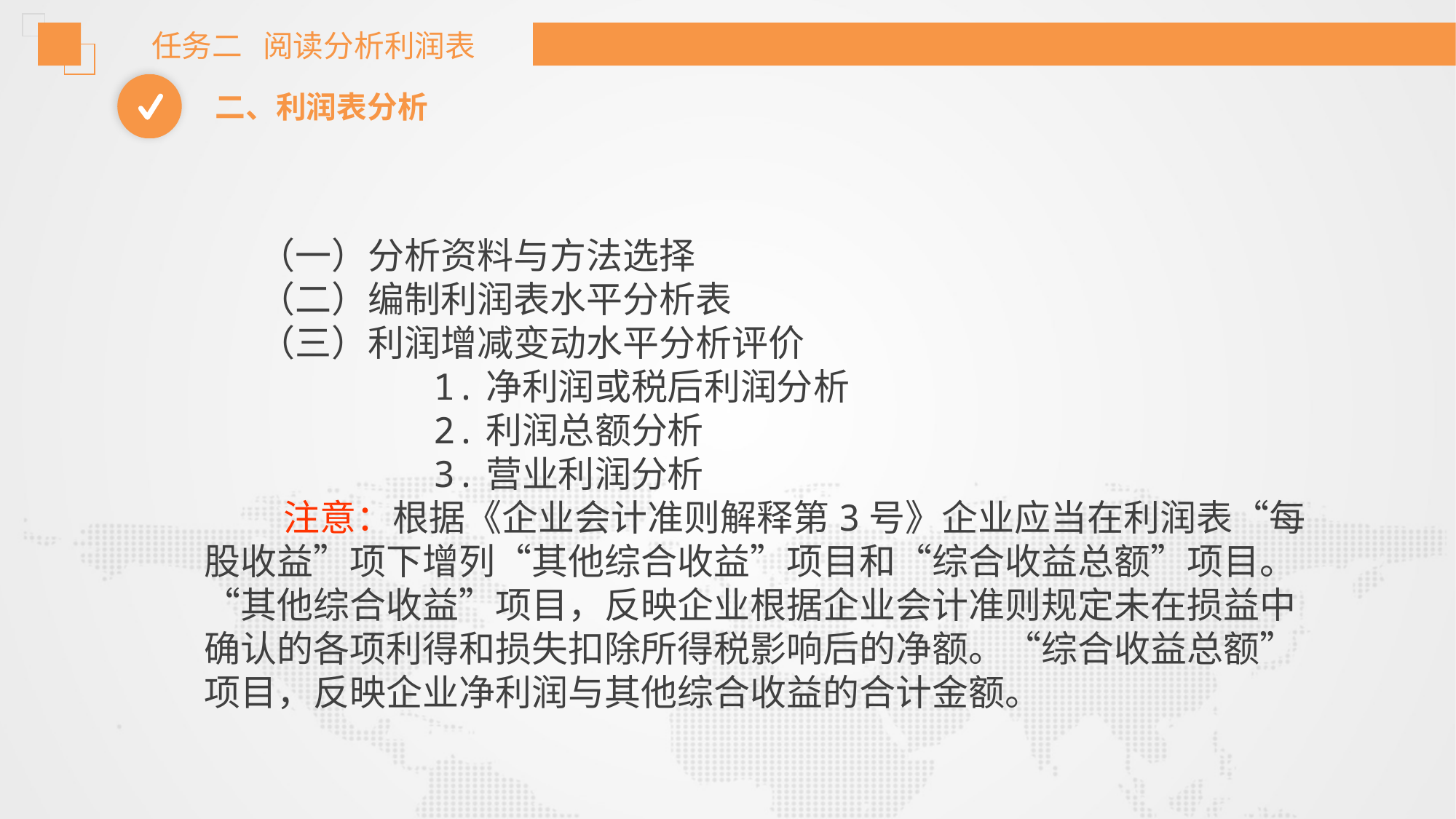

任务二   阅读分析利润表

二、利润表分析
（一）分析资料与方法选择
（二）编制利润表水平分析表
（三）利润增减变动水平分析评价
        1.净利润或税后利润分析
        2.利润总额分析
        3.营业利润分析
  注意：根据《企业会计准则解释第3号》企业应当在利润表“每股收益”项下增列“其他综合收益”项目和“综合收益总额”项目。“其他综合收益”项目，反映企业根据企业会计准则规定未在损益中确认的各项利得和损失扣除所得税影响后的净额。“综合收益总额”项目，反映企业净利润与其他综合收益的合计金额。